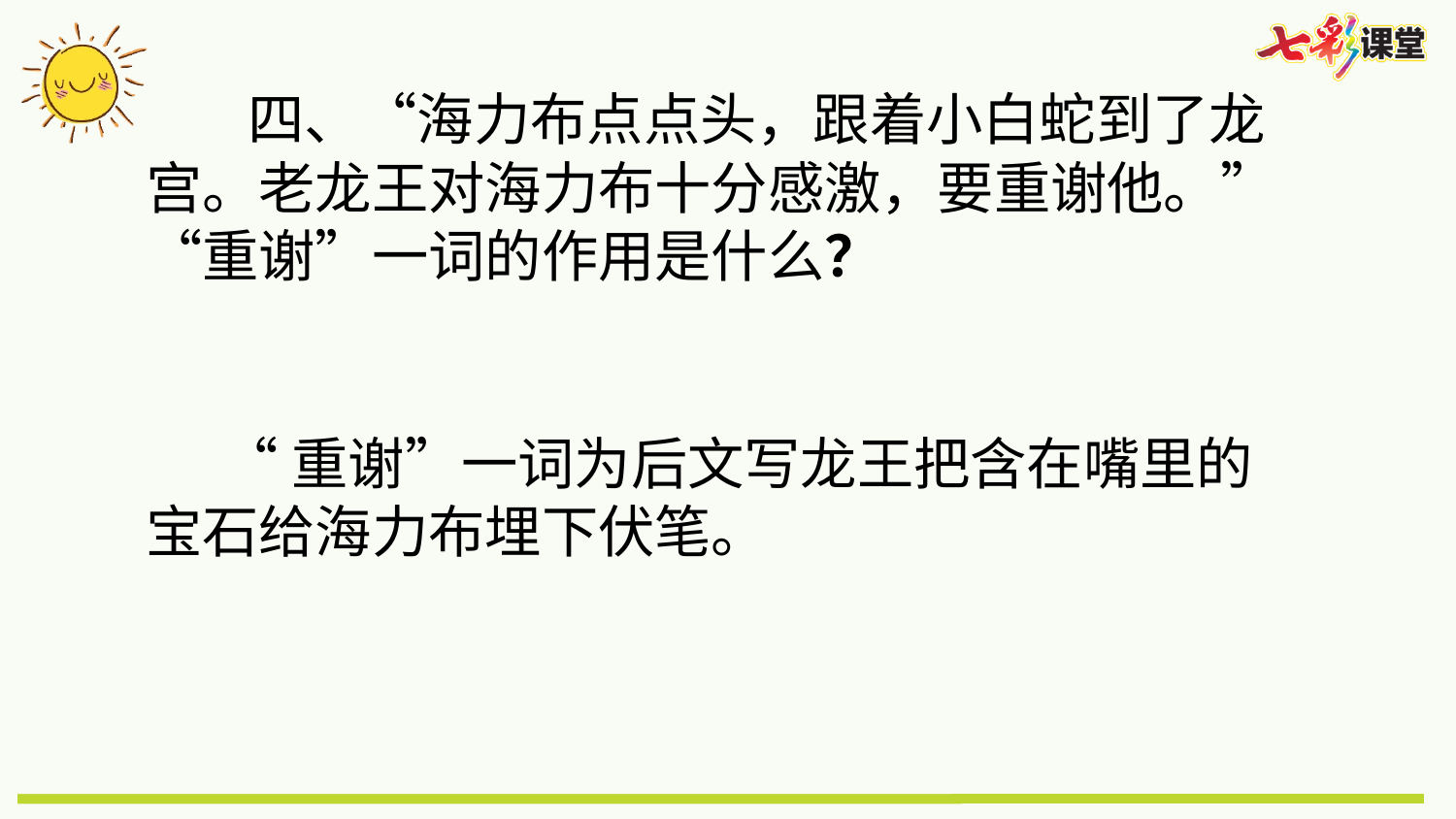

四、“海力布点点头，跟着小白蛇到了龙宫。老龙王对海力布十分感激，要重谢他。” “重谢”一词的作用是什么？
      “重谢”一词为后文写龙王把含在嘴里的宝石给海力布埋下伏笔。